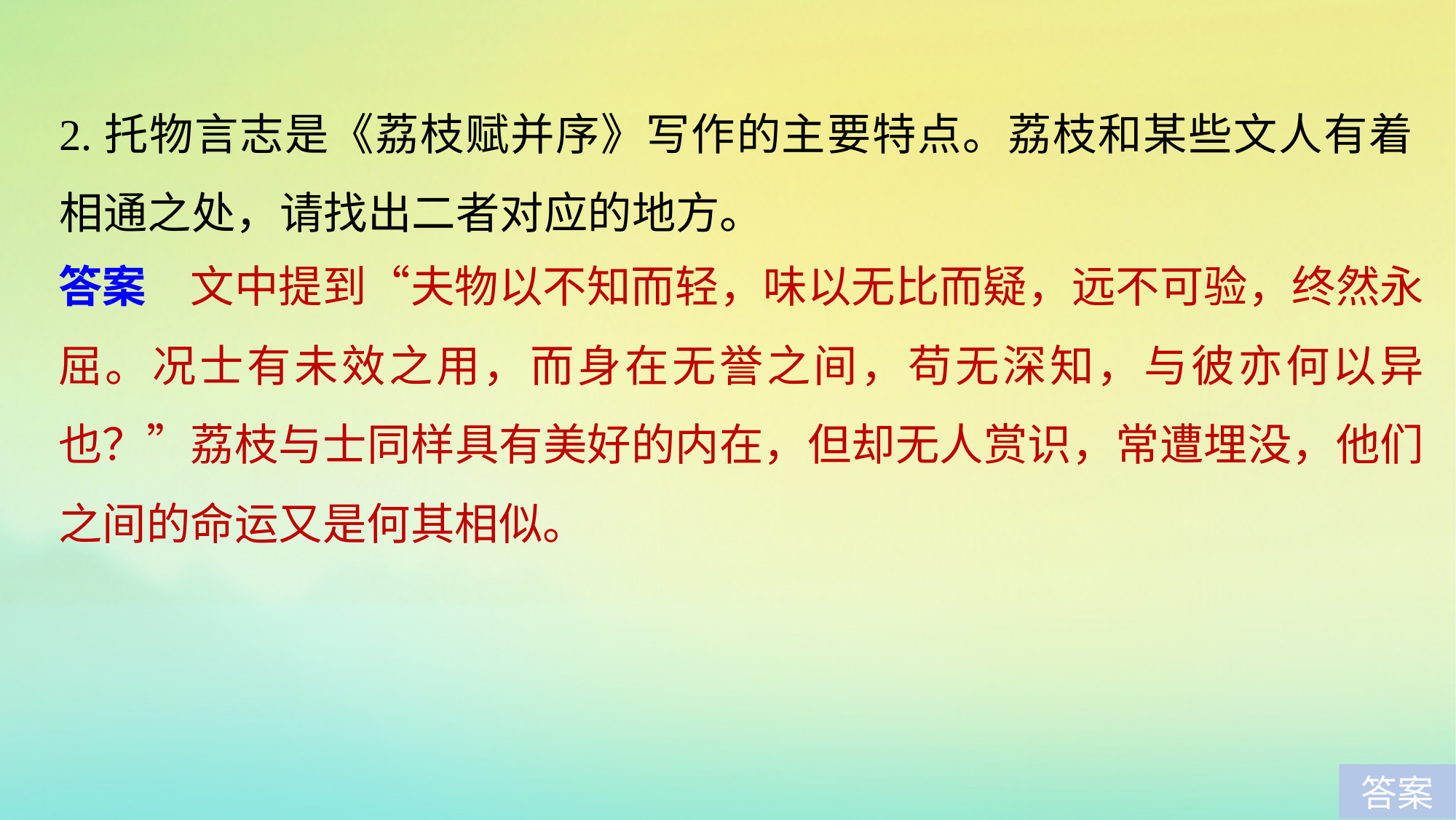

2.托物言志是《荔枝赋并序》写作的主要特点。荔枝和某些文人有着相通之处，请找出二者对应的地方。
答案　文中提到“夫物以不知而轻，味以无比而疑，远不可验，终然永屈。况士有未效之用，而身在无誉之间，苟无深知，与彼亦何以异也？”荔枝与士同样具有美好的内在，但却无人赏识，常遭埋没，他们之间的命运又是何其相似。
答案